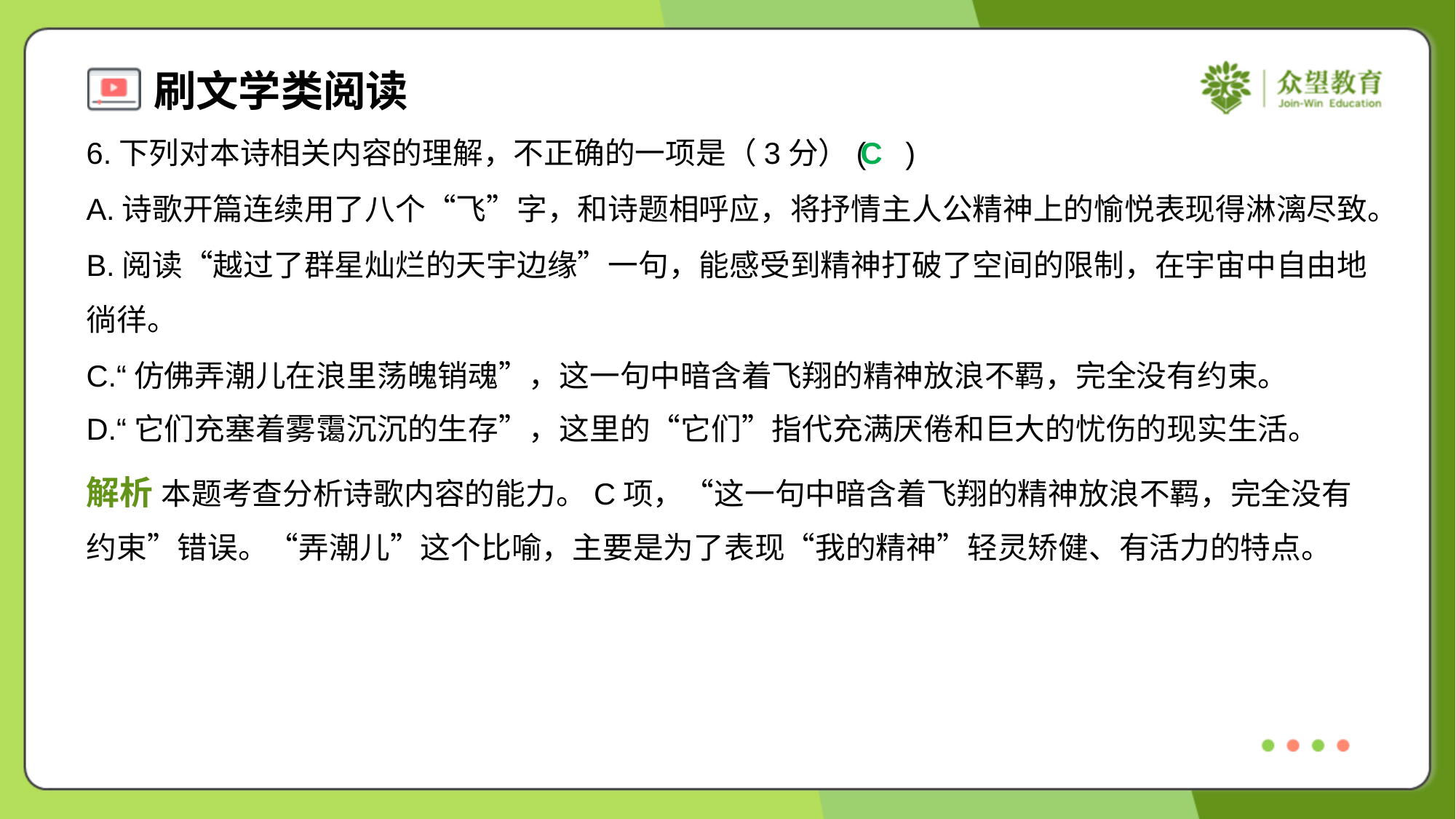

6.下列对本诗相关内容的理解，不正确的一项是（3分）(     )
C
A.诗歌开篇连续用了八个“飞”字，和诗题相呼应，将抒情主人公精神上的愉悦表现得淋漓尽致。
B.阅读“越过了群星灿烂的天宇边缘”一句，能感受到精神打破了空间的限制，在宇宙中自由地
徜徉。
C.“仿佛弄潮儿在浪里荡魄销魂”，这一句中暗含着飞翔的精神放浪不羁，完全没有约束。
D.“它们充塞着雾霭沉沉的生存”，这里的“它们”指代充满厌倦和巨大的忧伤的现实生活。
解析 本题考查分析诗歌内容的能力。C项，“这一句中暗含着飞翔的精神放浪不羁，完全没有
约束”错误。“弄潮儿”这个比喻，主要是为了表现“我的精神”轻灵矫健、有活力的特点。